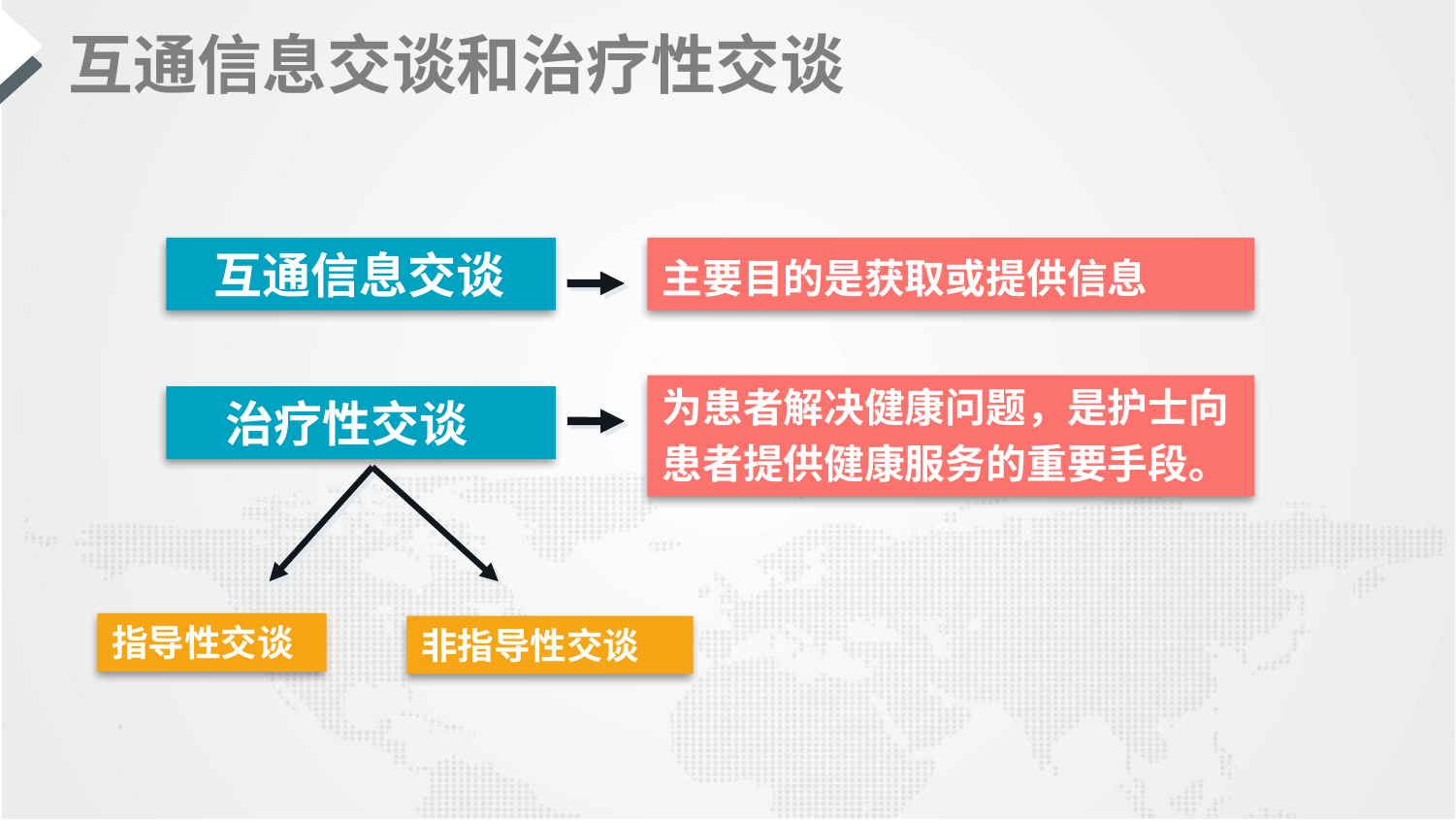

互通信息交谈和治疗性交谈

  互通信息交谈
主要目的是获取或提供信息

为患者解决健康问题，是护士向患者提供健康服务的重要手段。
   治疗性交谈

指导性交谈
非指导性交谈